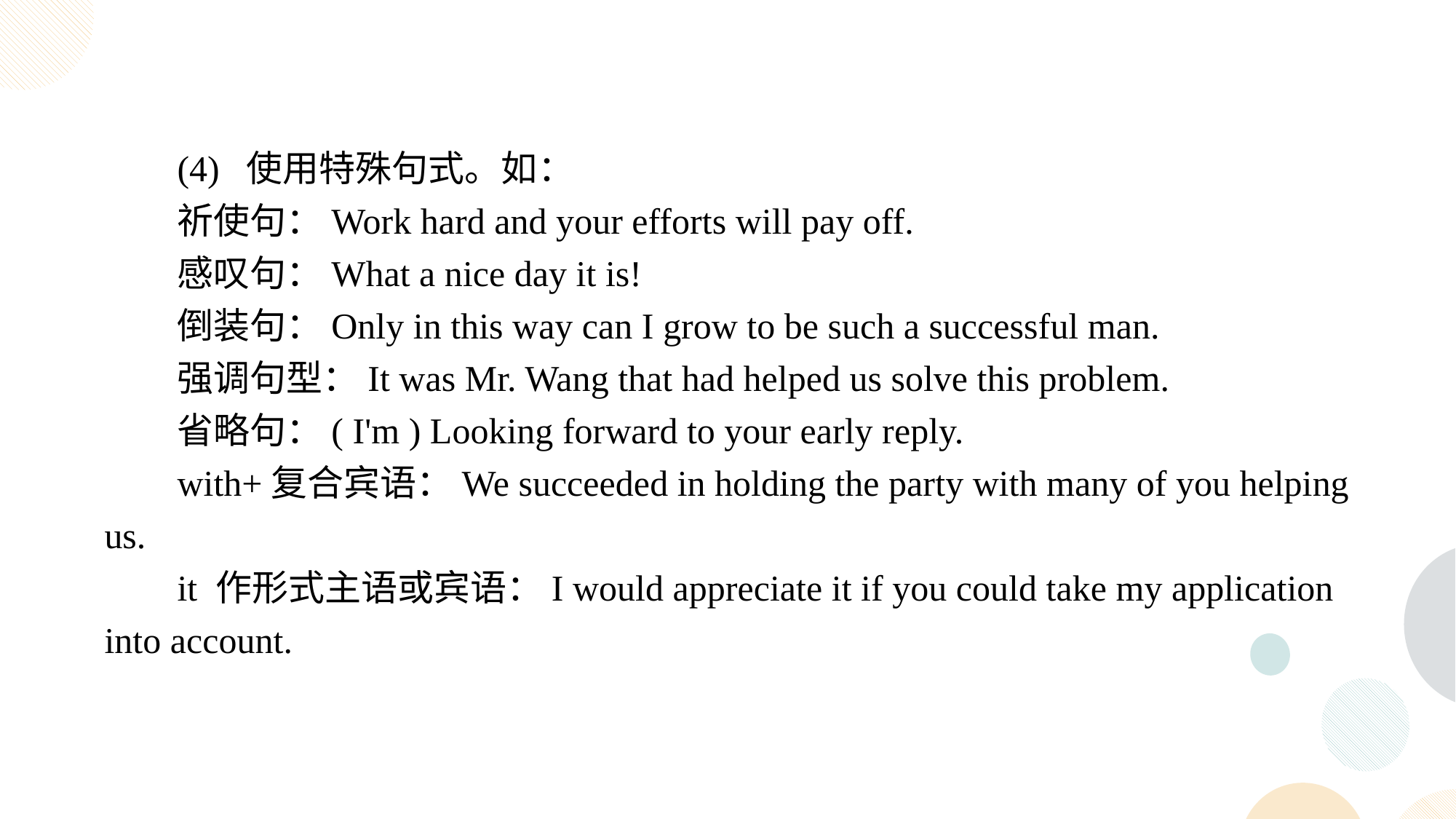

(4)  使用特殊句式。如：
祈使句：Work hard and your efforts will pay off.
感叹句：What a nice day it is!
倒装句：Only in this way can I grow to be such a successful man.
强调句型：It was Mr. Wang that had helped us solve this problem.
省略句：( I'm ) Looking forward to your early reply.
with+复合宾语：We succeeded in holding the party with many of you helping us.
it 作形式主语或宾语：I would appreciate it if you could take my application into account.